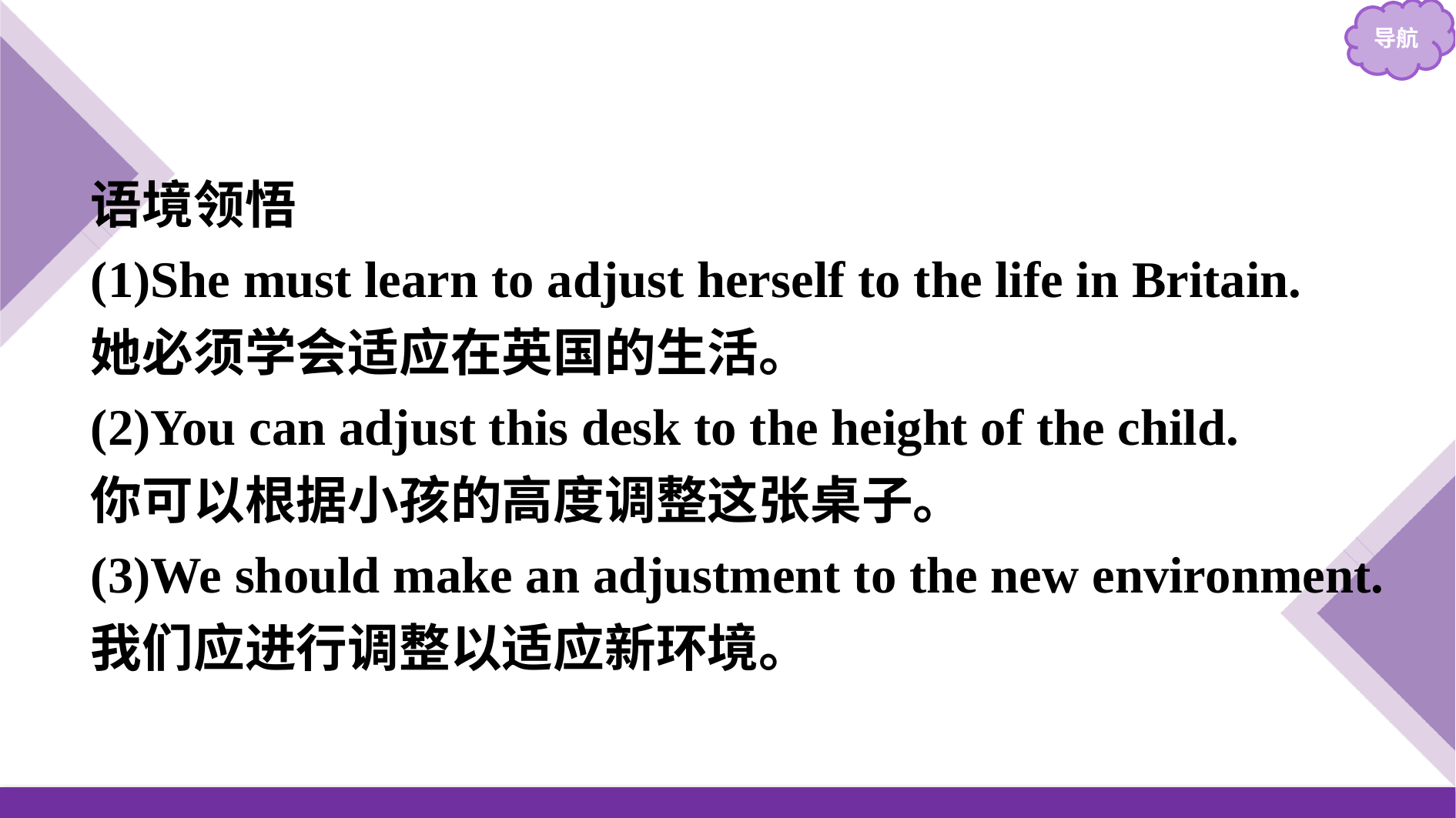

语境领悟
(1)She must learn to adjust herself to the life in Britain.
她必须学会适应在英国的生活。
(2)You can adjust this desk to the height of the child.
你可以根据小孩的高度调整这张桌子。
(3)We should make an adjustment to the new environment.
我们应进行调整以适应新环境。